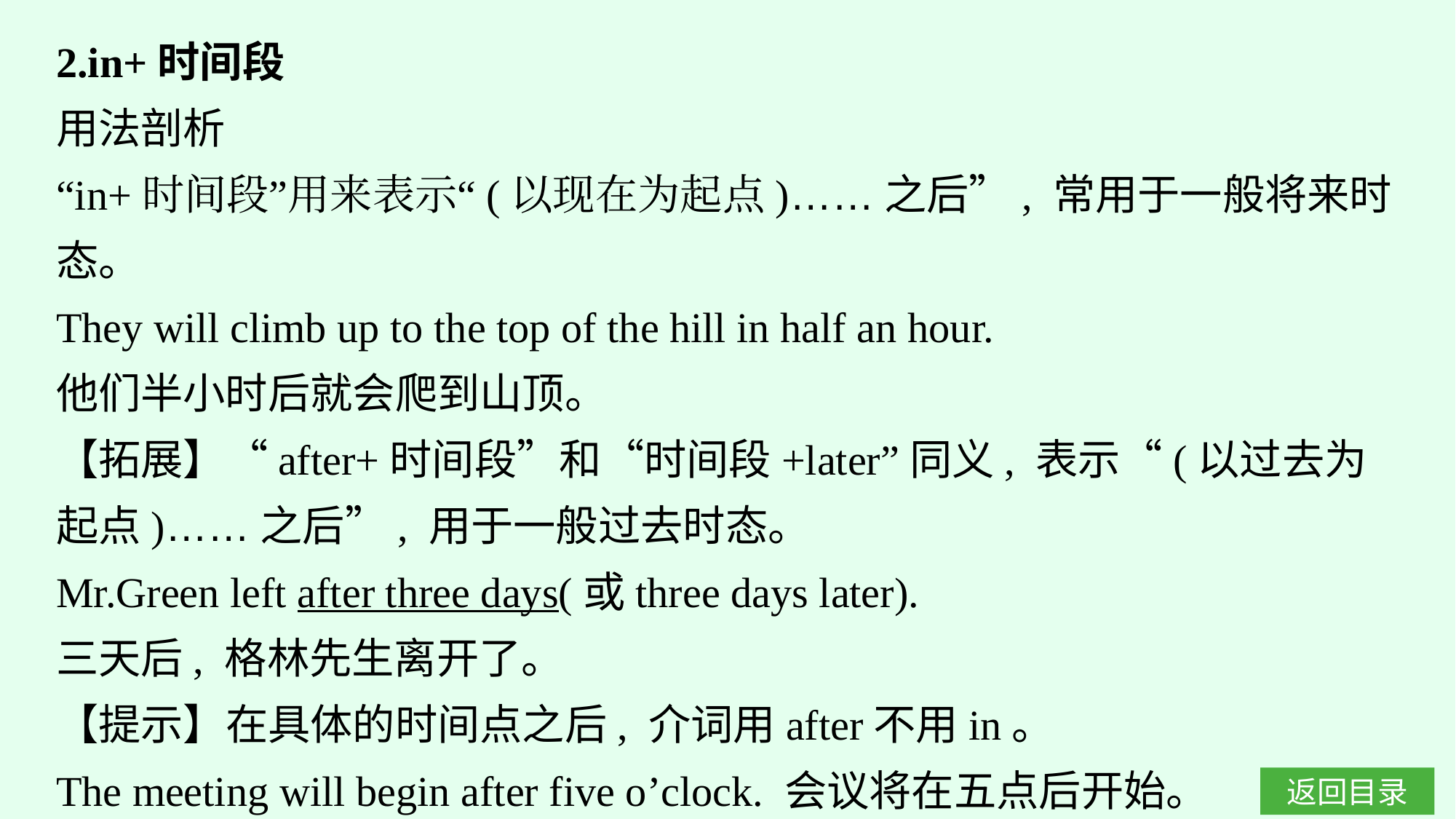

2.in+时间段
用法剖析
“in+时间段”用来表示“(以现在为起点)……之后”, 常用于一般将来时态。
They will climb up to the top of the hill in half an hour.
他们半小时后就会爬到山顶。
【拓展】“after+时间段”和“时间段+later”同义, 表示“(以过去为起点)……之后”, 用于一般过去时态。
Mr.Green left after three days(或three days later).
三天后, 格林先生离开了。
【提示】在具体的时间点之后, 介词用after不用in。
The meeting will begin after five o’clock. 会议将在五点后开始。